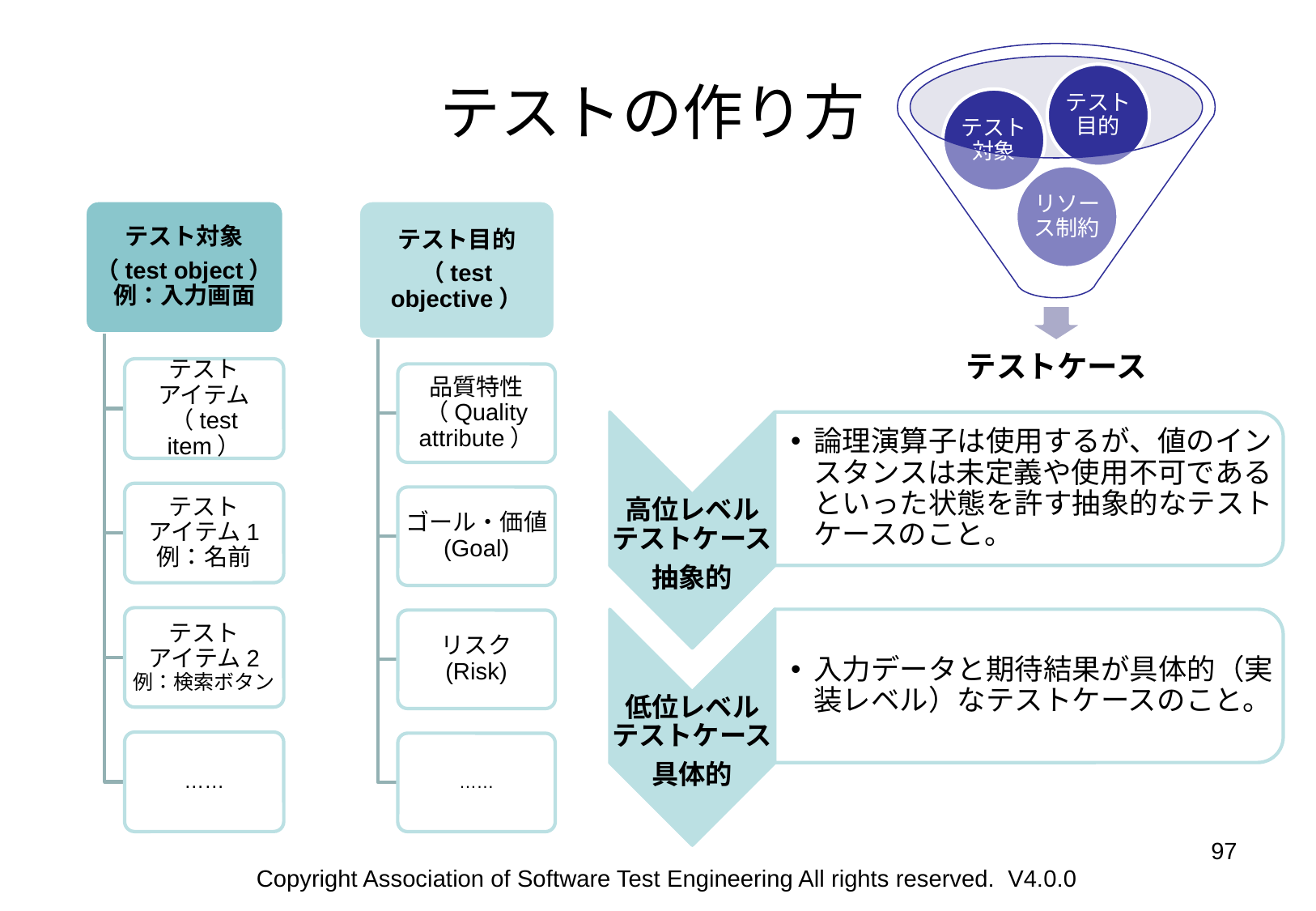

# テストの作り方

テスト目的

テスト対象

リソース制約

テストケース

テスト目的
（test objective）

品質特性
（Quality attribute）

ゴール・価値
(Goal)

リスク
(Risk)

……

テスト対象
（test object）
例：入力画面

テスト
アイテム
（test item）

テスト
アイテム1
例：名前

テスト
アイテム2
例：検索ボタン

……

論理演算子は使用するが、値のインスタンスは未定義や使用不可であるといった状態を許す抽象的なテストケースのこと。

高位レベル
テストケース
抽象的
入力データと期待結果が具体的（実装レベル）なテストケースのこと。

低位レベル
テストケース
具体的
97
Copyright Association of Software Test Engineering All rights reserved.  V4.0.0